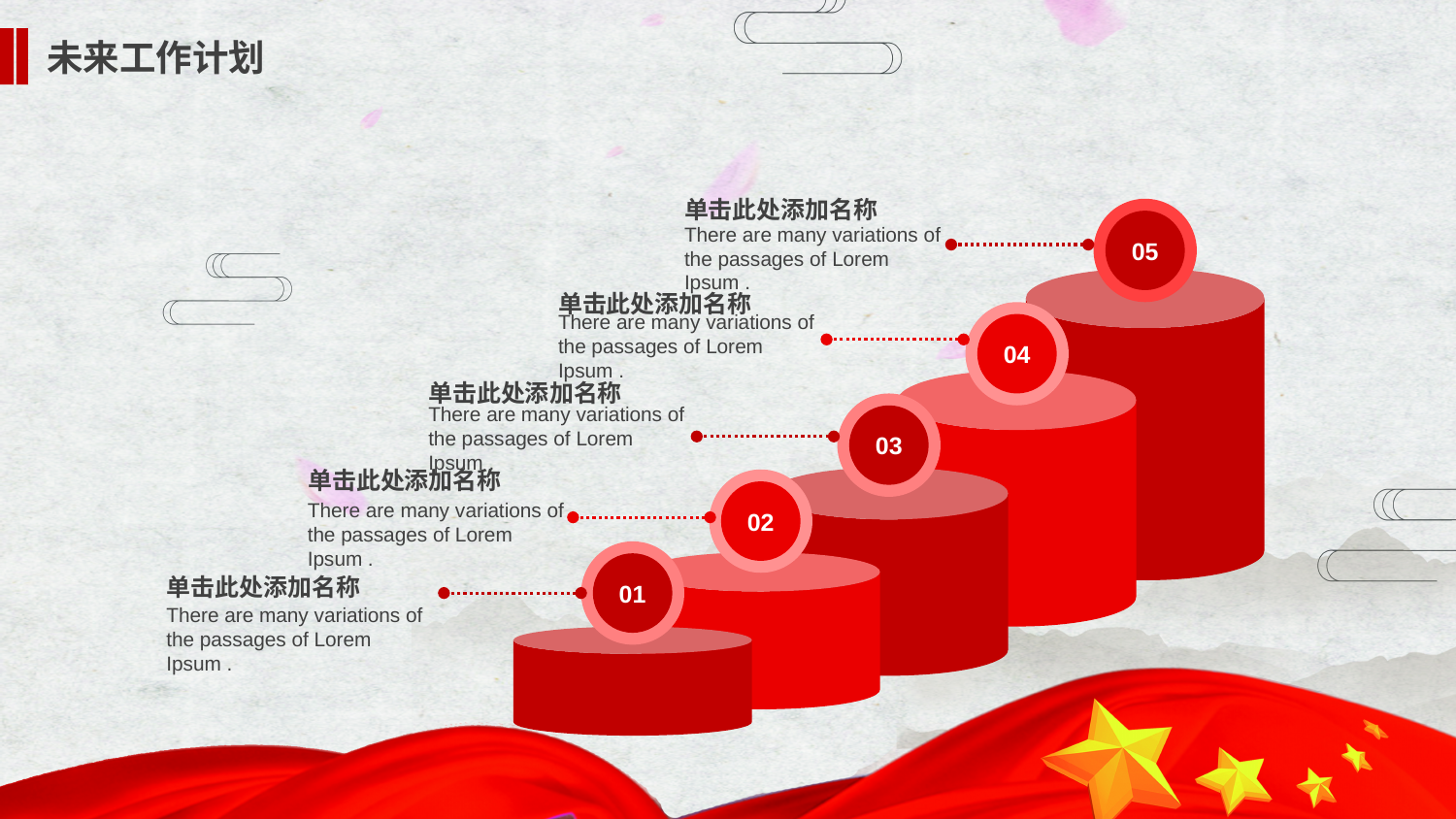

未来工作计划

单击此处添加名称
There are many variations of the passages of Lorem Ipsum .

05

单击此处添加名称
There are many variations of the passages of Lorem Ipsum .

04

单击此处添加名称
There are many variations of the passages of Lorem Ipsum .

03
单击此处添加名称
There are many variations of the passages of Lorem Ipsum .

02

01

单击此处添加名称
There are many variations of the passages of Lorem Ipsum .